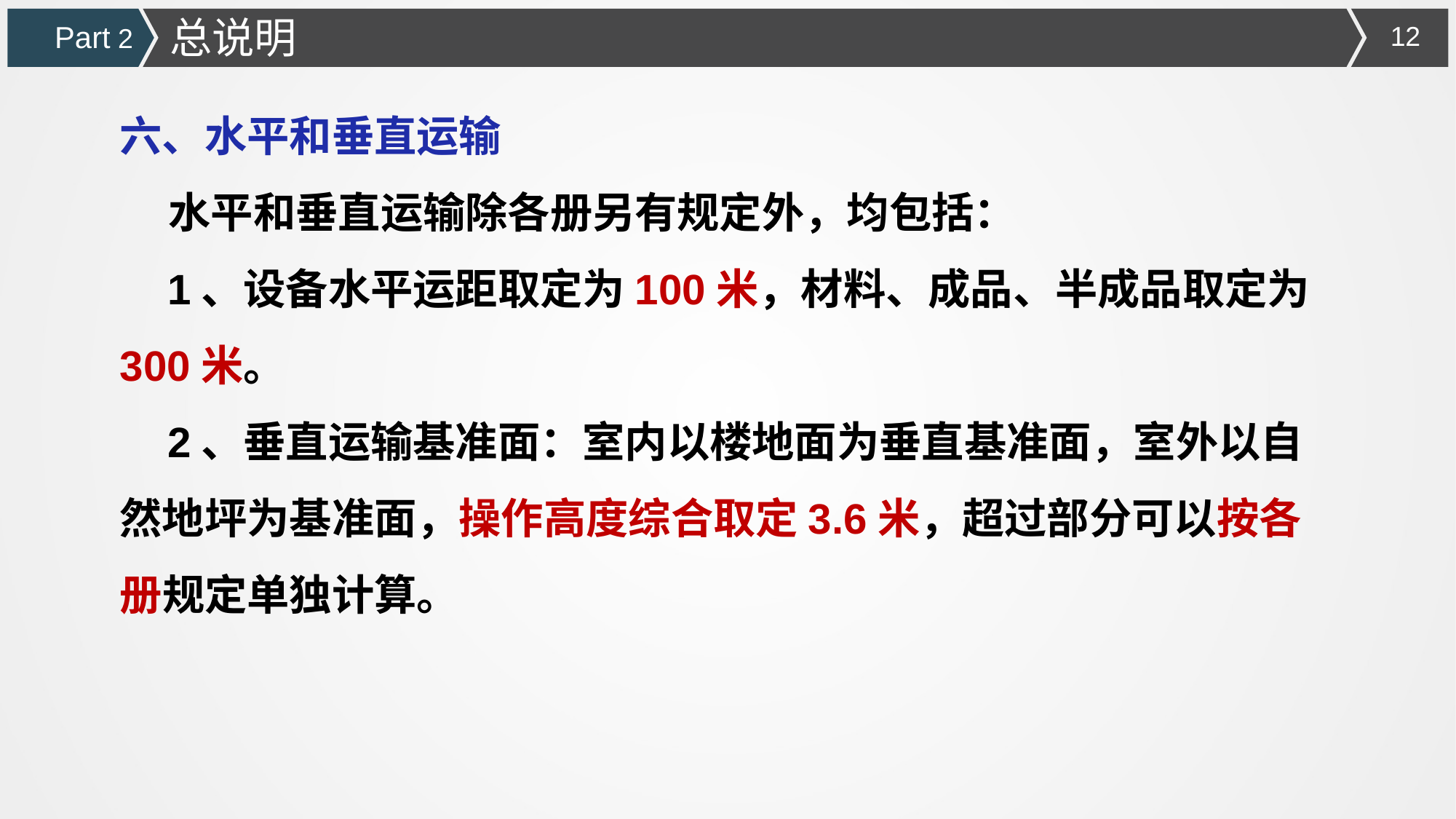

总说明
Part 2
六、水平和垂直运输
    水平和垂直运输除各册另有规定外，均包括：
    1、设备水平运距取定为100米，材料、成品、半成品取定为300米。
    2、垂直运输基准面：室内以楼地面为垂直基准面，室外以自然地坪为基准面，操作高度综合取定3.6米，超过部分可以按各册规定单独计算。